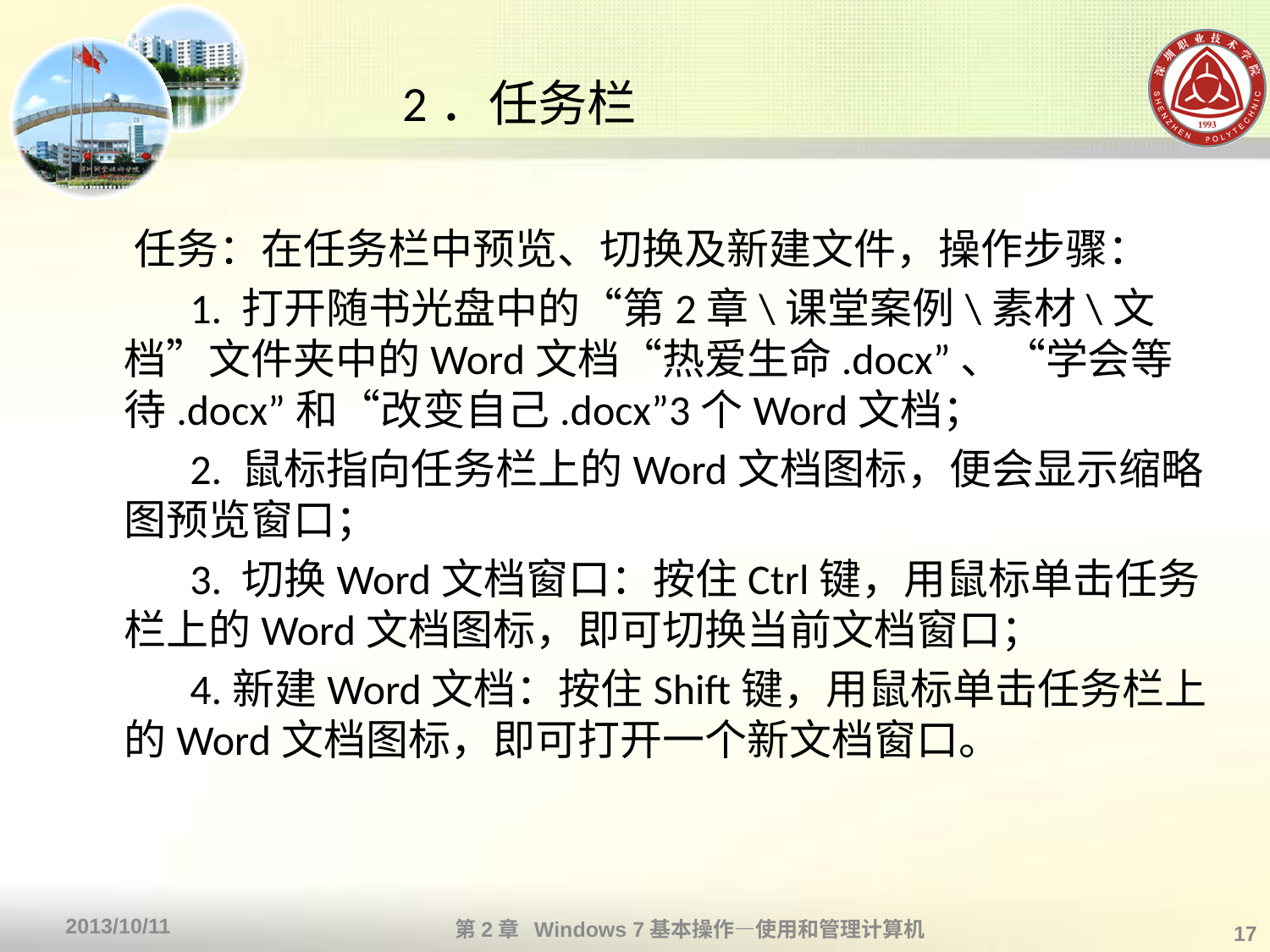

# 2．任务栏
     任务：在任务栏中预览、切换及新建文件，操作步骤：
　  　1. 打开随书光盘中的“第2章\课堂案例\素材\文档”文件夹中的Word文档“热爱生命.docx”、“学会等待.docx”和“改变自己.docx”3个Word文档；
　　  2. 鼠标指向任务栏上的Word文档图标，便会显示缩略图预览窗口；
　　  3. 切换Word文档窗口：按住Ctrl键，用鼠标单击任务栏上的Word文档图标，即可切换当前文档窗口；
　　  4.新建Word文档：按住Shift键，用鼠标单击任务栏上的Word文档图标，即可打开一个新文档窗口。
第2章  Windows 7基本操作—使用和管理计算机
2013/10/11
17